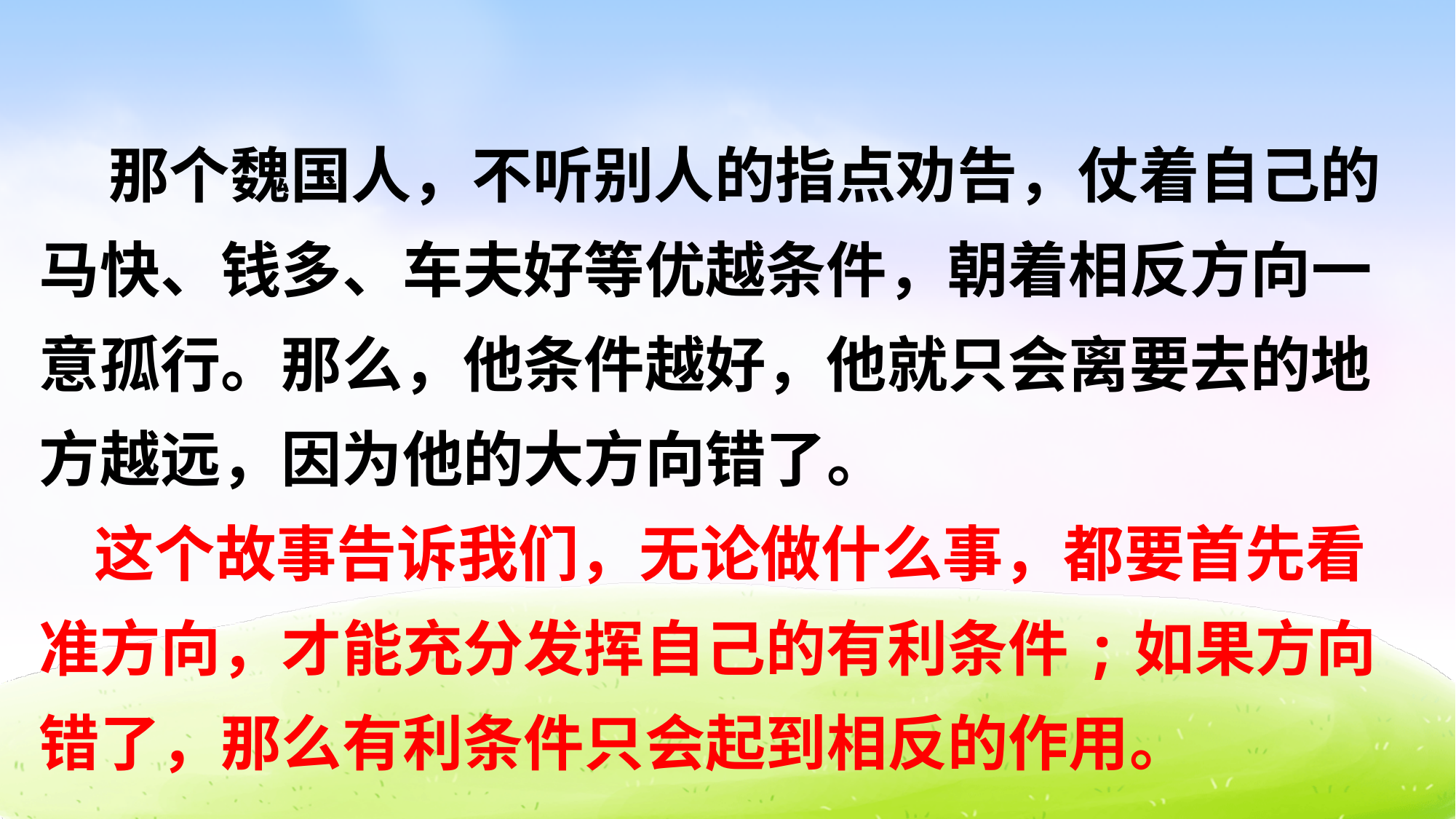

那个魏国人，不听别人的指点劝告，仗着自己的马快、钱多、车夫好等优越条件，朝着相反方向一意孤行。那么，他条件越好，他就只会离要去的地方越远，因为他的大方向错了。
    这个故事告诉我们，无论做什么事，都要首先看准方向，才能充分发挥自己的有利条件;如果方向错了，那么有利条件只会起到相反的作用。